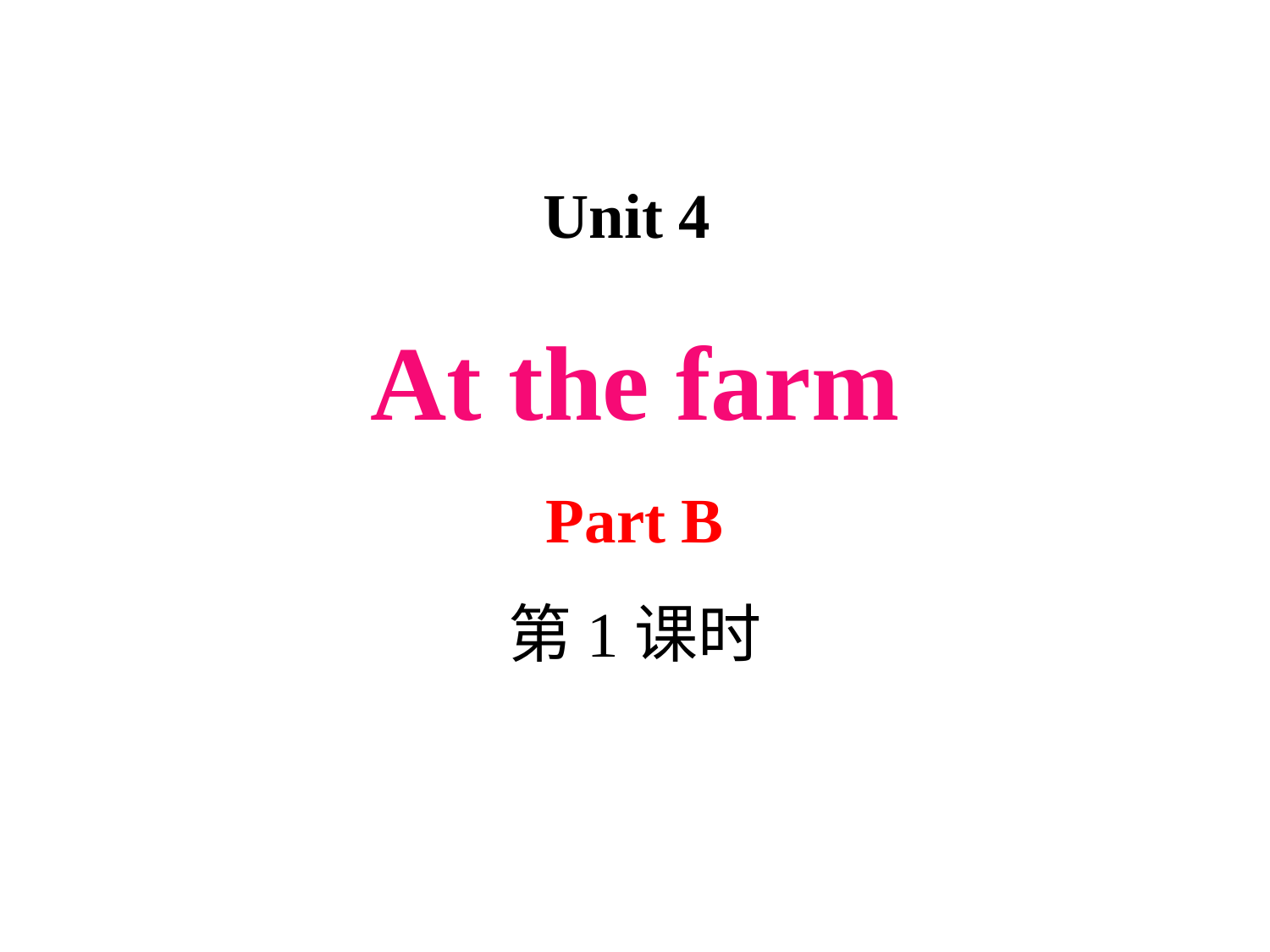

Unit 4
At the farm
Part B
第1课时